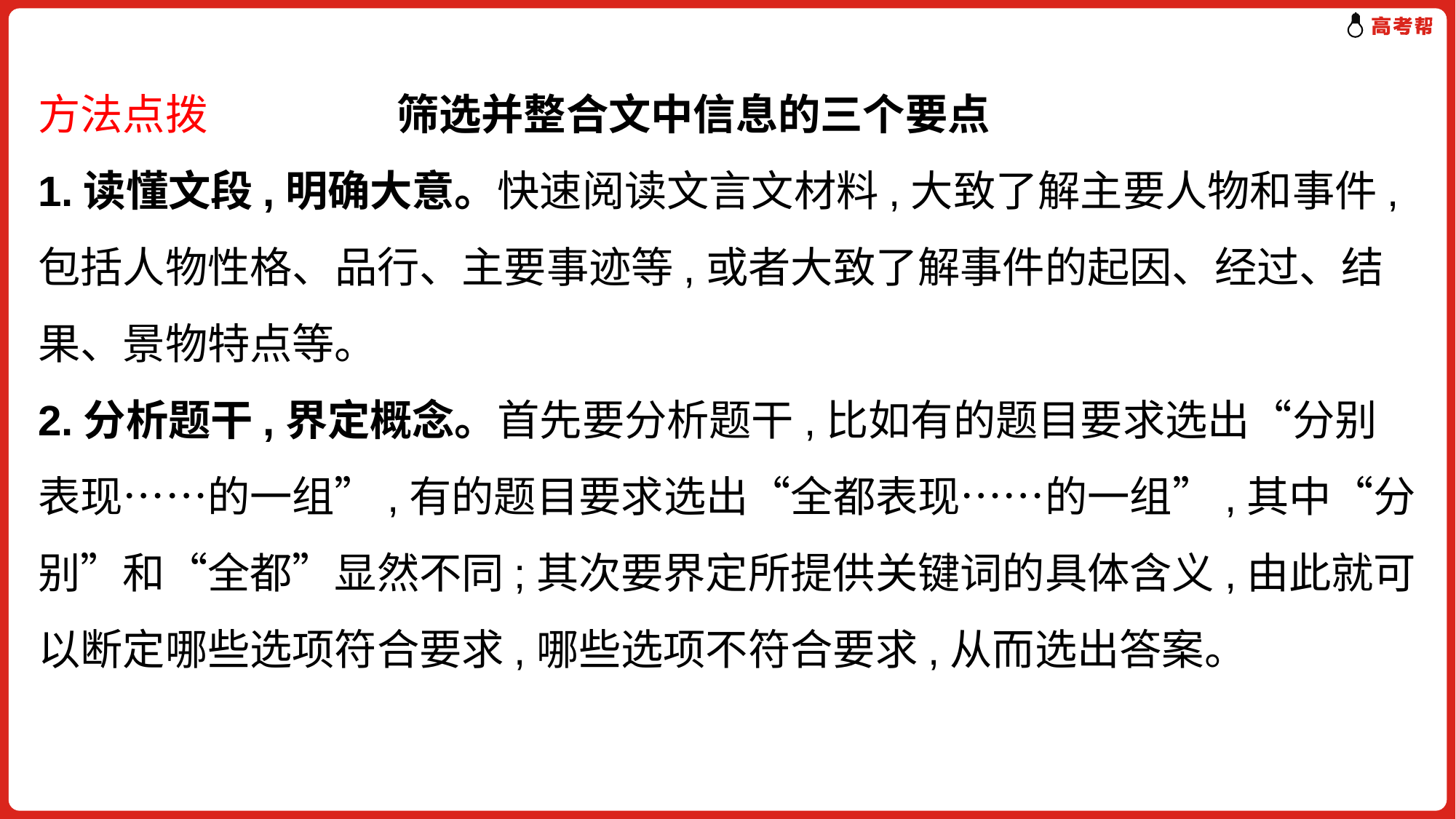

方法点拨                    筛选并整合文中信息的三个要点
1.读懂文段,明确大意。快速阅读文言文材料,大致了解主要人物和事件,包括人物性格、品行、主要事迹等,或者大致了解事件的起因、经过、结果、景物特点等。
2.分析题干,界定概念。首先要分析题干,比如有的题目要求选出“分别表现……的一组”,有的题目要求选出“全都表现……的一组”,其中“分别”和“全都”显然不同;其次要界定所提供关键词的具体含义,由此就可以断定哪些选项符合要求,哪些选项不符合要求,从而选出答案。